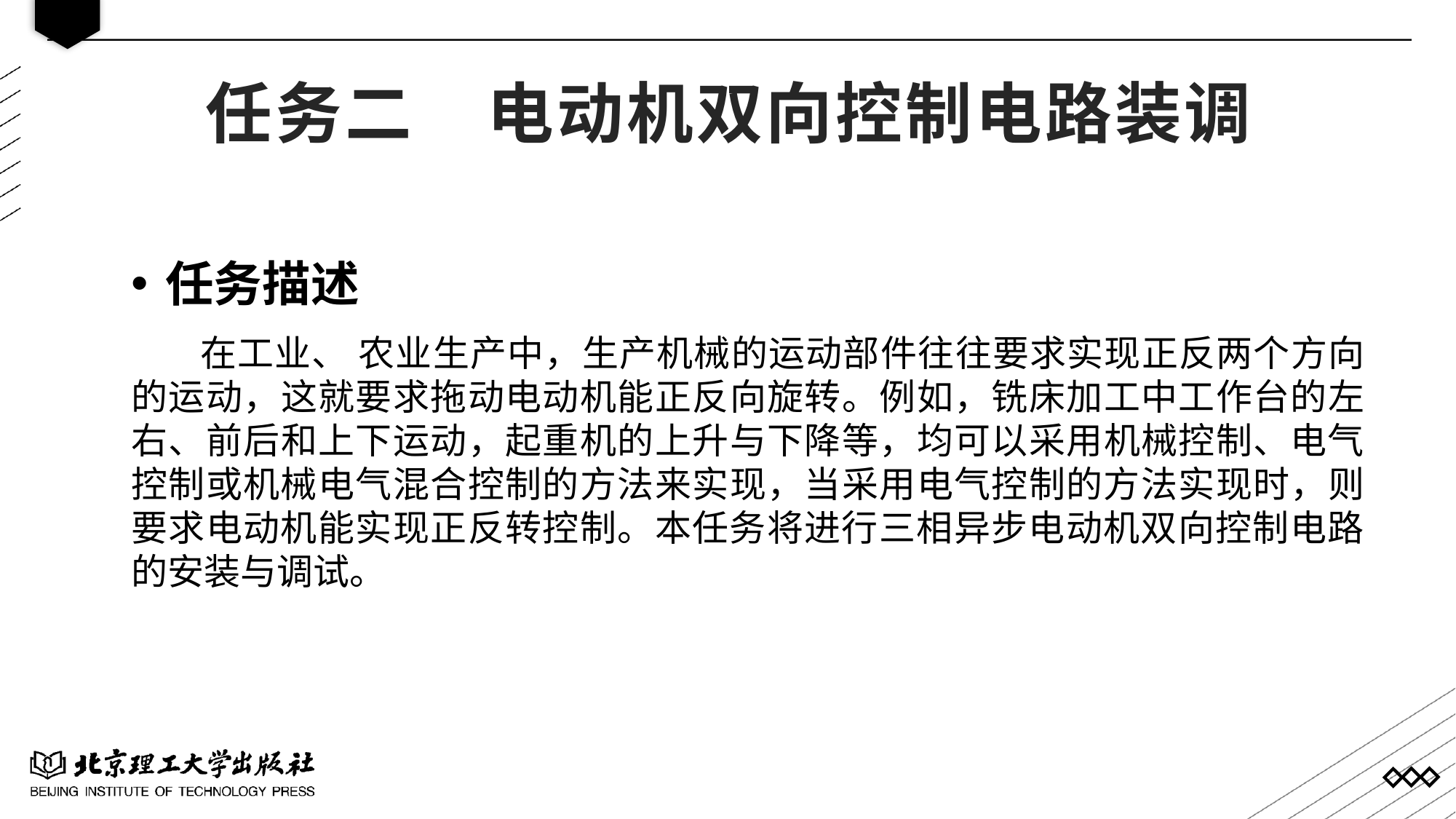

# 任务二    电动机双向控制电路装调
任务描述
在工业、 农业生产中，生产机械的运动部件往往要求实现正反两个方向的运动，这就要求拖动电动机能正反向旋转。例如，铣床加工中工作台的左右、前后和上下运动，起重机的上升与下降等，均可以采用机械控制、电气控制或机械电气混合控制的方法来实现，当采用电气控制的方法实现时，则要求电动机能实现正反转控制。本任务将进行三相异步电动机双向控制电路的安装与调试。